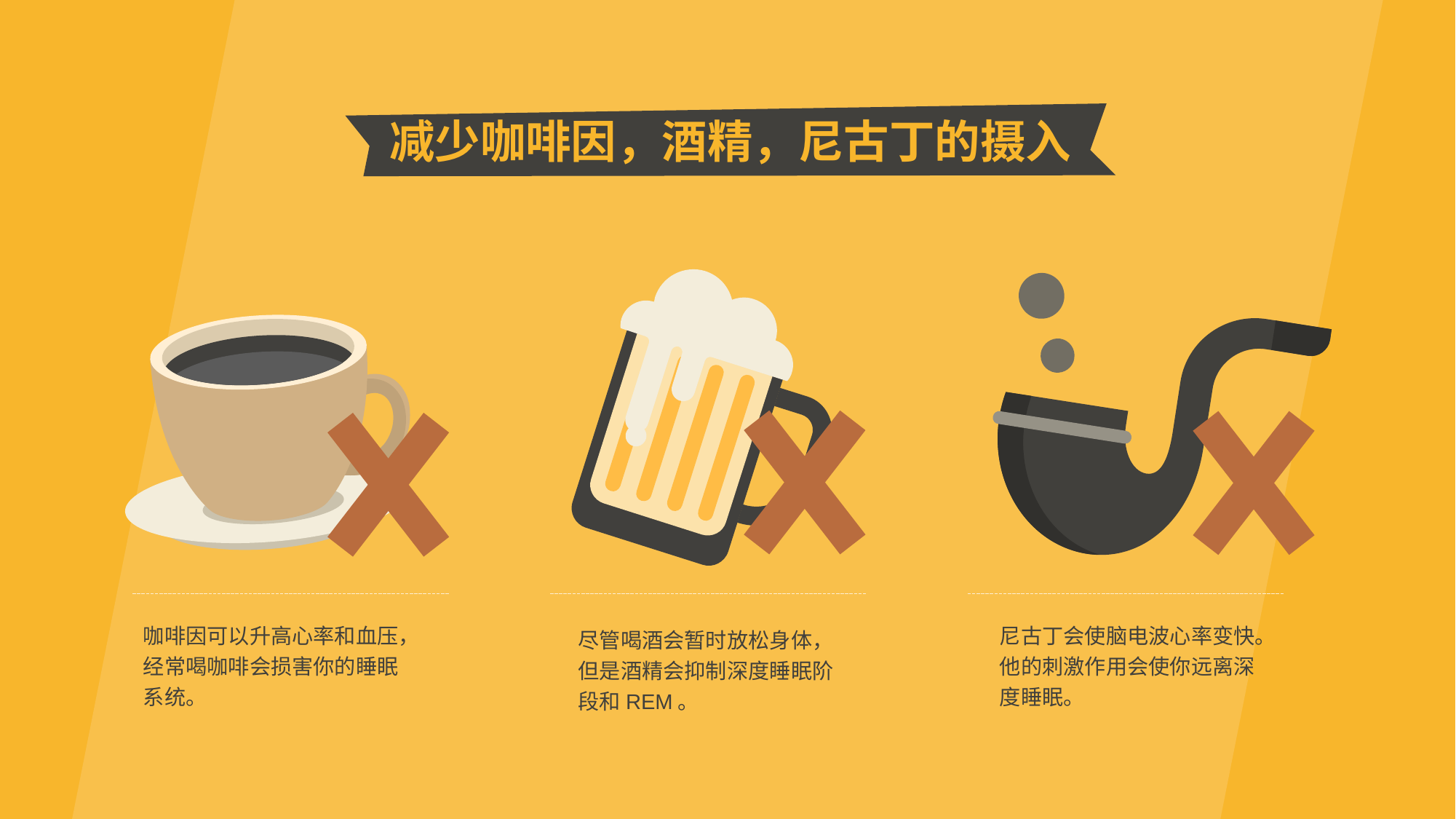

减少咖啡因，酒精，尼古丁的摄入

咖啡因可以升高心率和血压，经常喝咖啡会损害你的睡眠系统。
尼古丁会使脑电波心率变快。他的刺激作用会使你远离深度睡眠。
尽管喝酒会暂时放松身体，但是酒精会抑制深度睡眠阶段和REM。